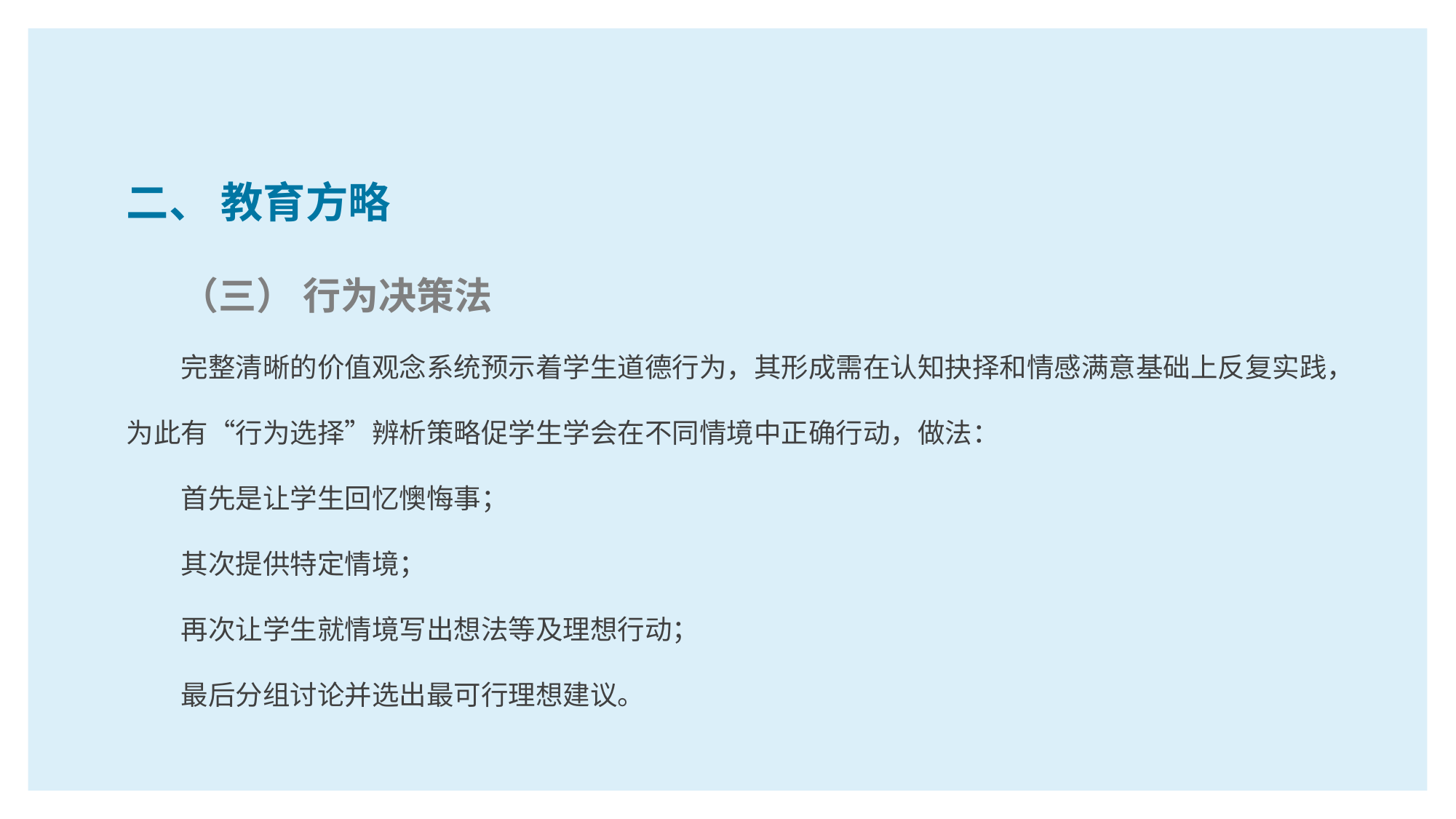

二、 教育方略
（三） 行为决策法
完整清晰的价值观念系统预示着学生道德行为，其形成需在认知抉择和情感满意基础上反复实践，为此有“行为选择”辨析策略促学生学会在不同情境中正确行动，做法：
首先是让学生回忆懊悔事；
其次提供特定情境；
再次让学生就情境写出想法等及理想行动；
最后分组讨论并选出最可行理想建议。